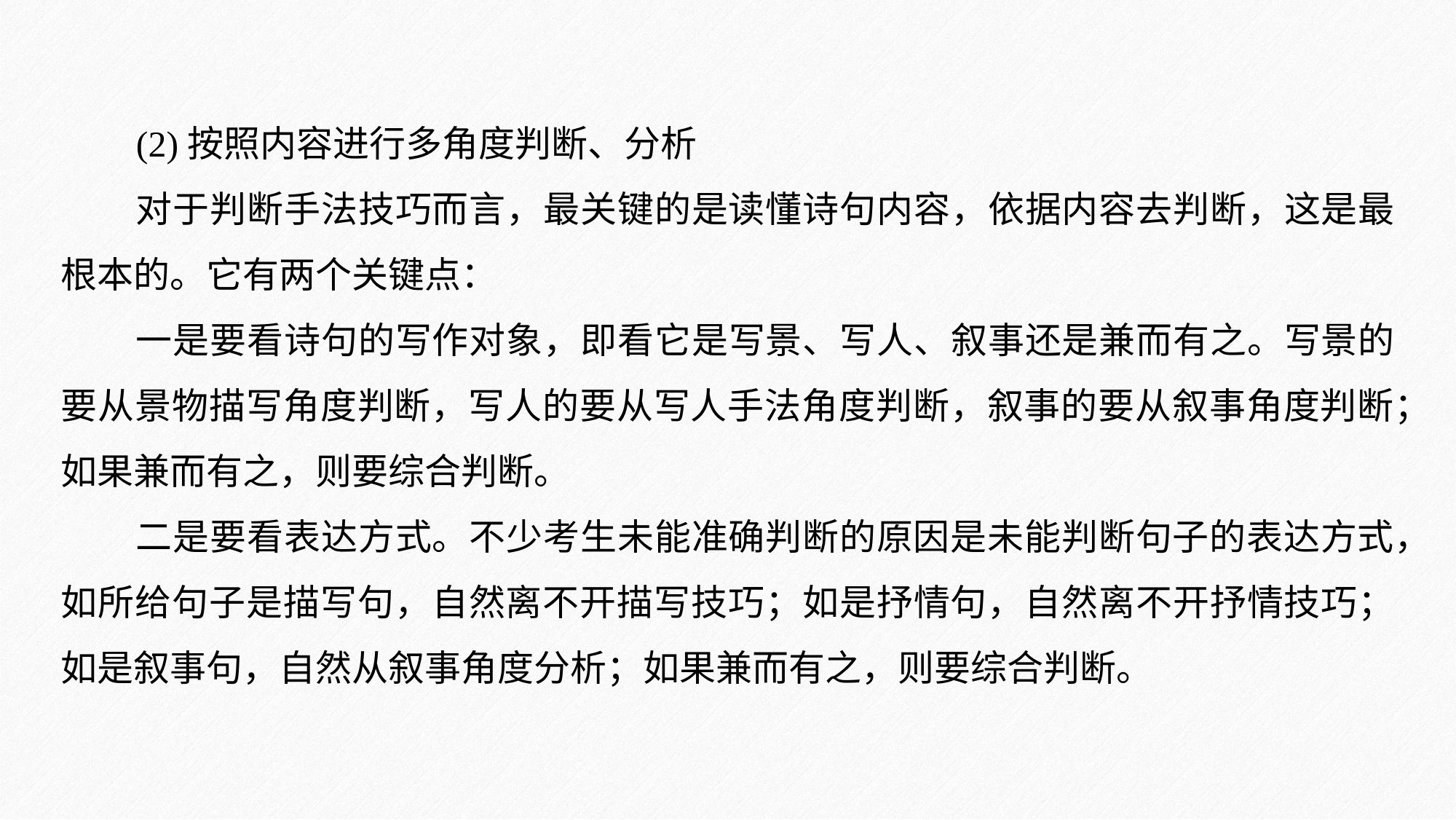

(2)按照内容进行多角度判断、分析
对于判断手法技巧而言，最关键的是读懂诗句内容，依据内容去判断，这是最根本的。它有两个关键点：
一是要看诗句的写作对象，即看它是写景、写人、叙事还是兼而有之。写景的要从景物描写角度判断，写人的要从写人手法角度判断，叙事的要从叙事角度判断；如果兼而有之，则要综合判断。
二是要看表达方式。不少考生未能准确判断的原因是未能判断句子的表达方式，如所给句子是描写句，自然离不开描写技巧；如是抒情句，自然离不开抒情技巧；如是叙事句，自然从叙事角度分析；如果兼而有之，则要综合判断。